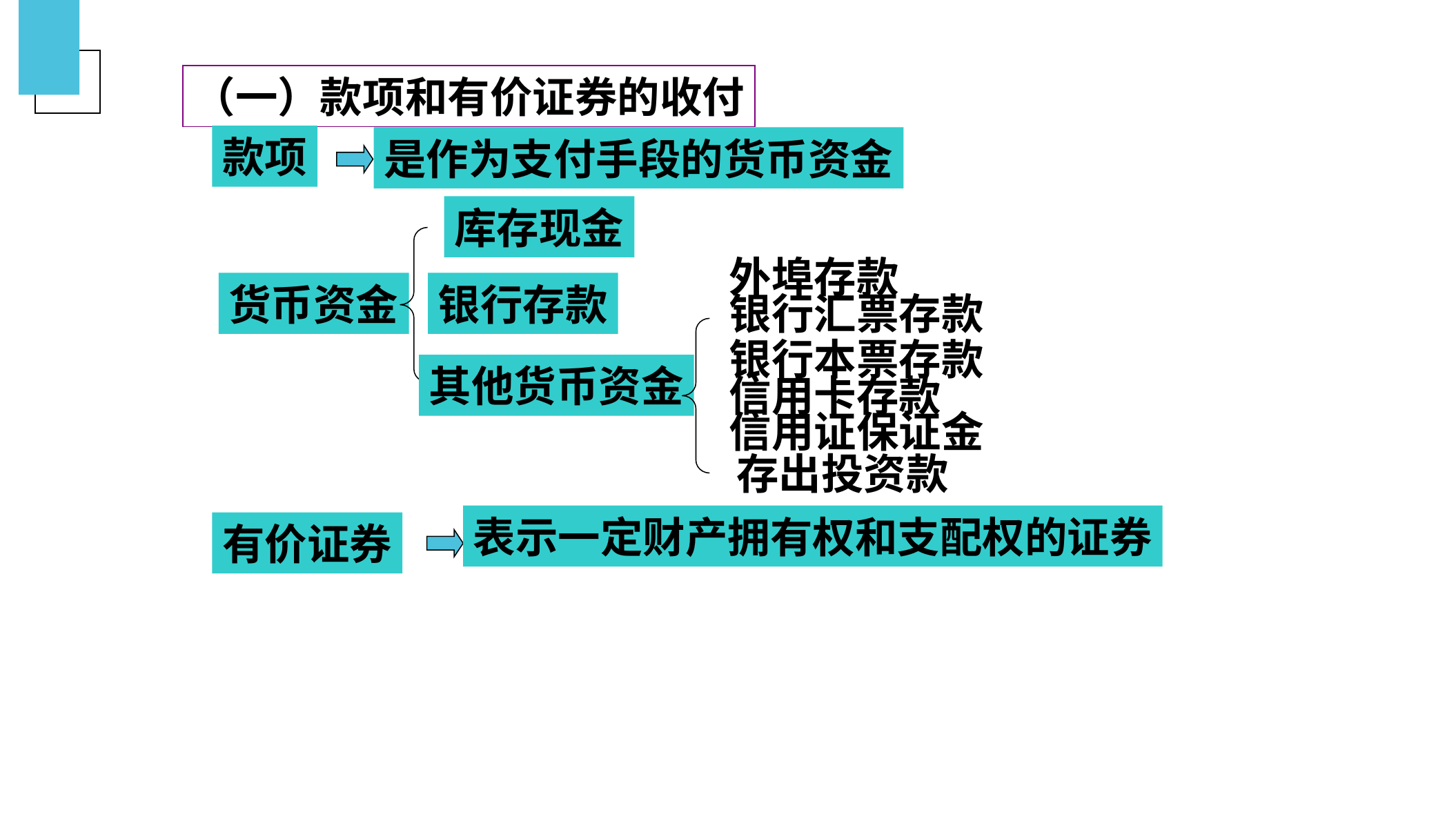

（一）款项和有价证券的收付
款项
是作为支付手段的货币资金

库存现金

外埠存款
货币资金
银行存款
银行汇票存款

银行本票存款
其他货币资金
信用卡存款
信用证保证金
存出投资款
表示一定财产拥有权和支配权的证券
有价证券